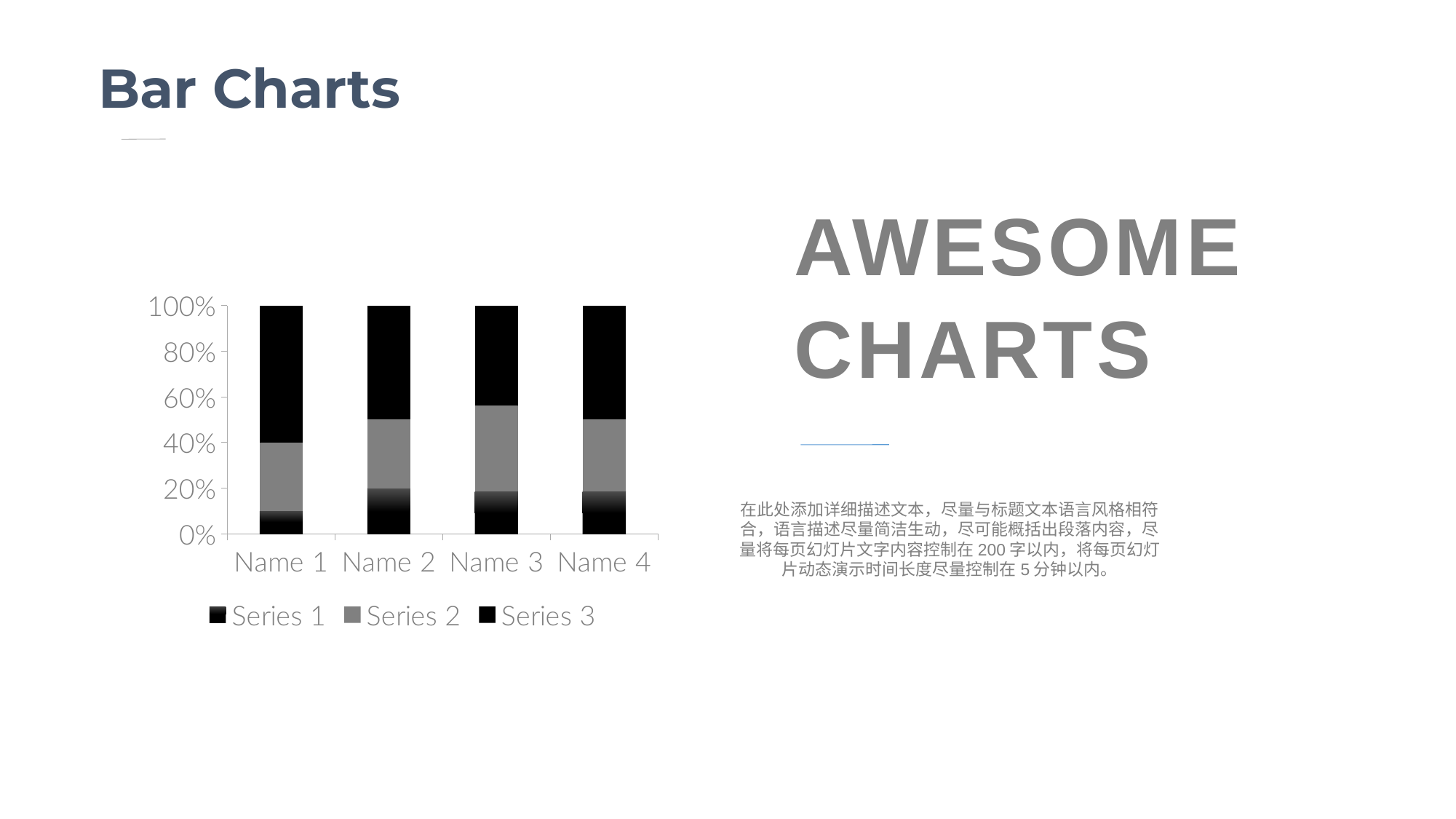

Bar Charts
AWESOME
CHARTS

### Chart

| Category | Series 1 | Series 2 | Series 3 |
|---|---|---|---|
| Name 1 | 1.0 | 3.0 | 6.0 |
| Name 2 | 2.0 | 3.0 | 5.0 |
| Name 3 | 3.0 | 6.0 | 7.0 |
| Name 4 | 3.0 | 5.0 | 8.0 |
在此处添加详细描述文本，尽量与标题文本语言风格相符合，语言描述尽量简洁生动，尽可能概括出段落内容，尽量将每页幻灯片文字内容控制在200字以内，将每页幻灯片动态演示时间长度尽量控制在5分钟以内。